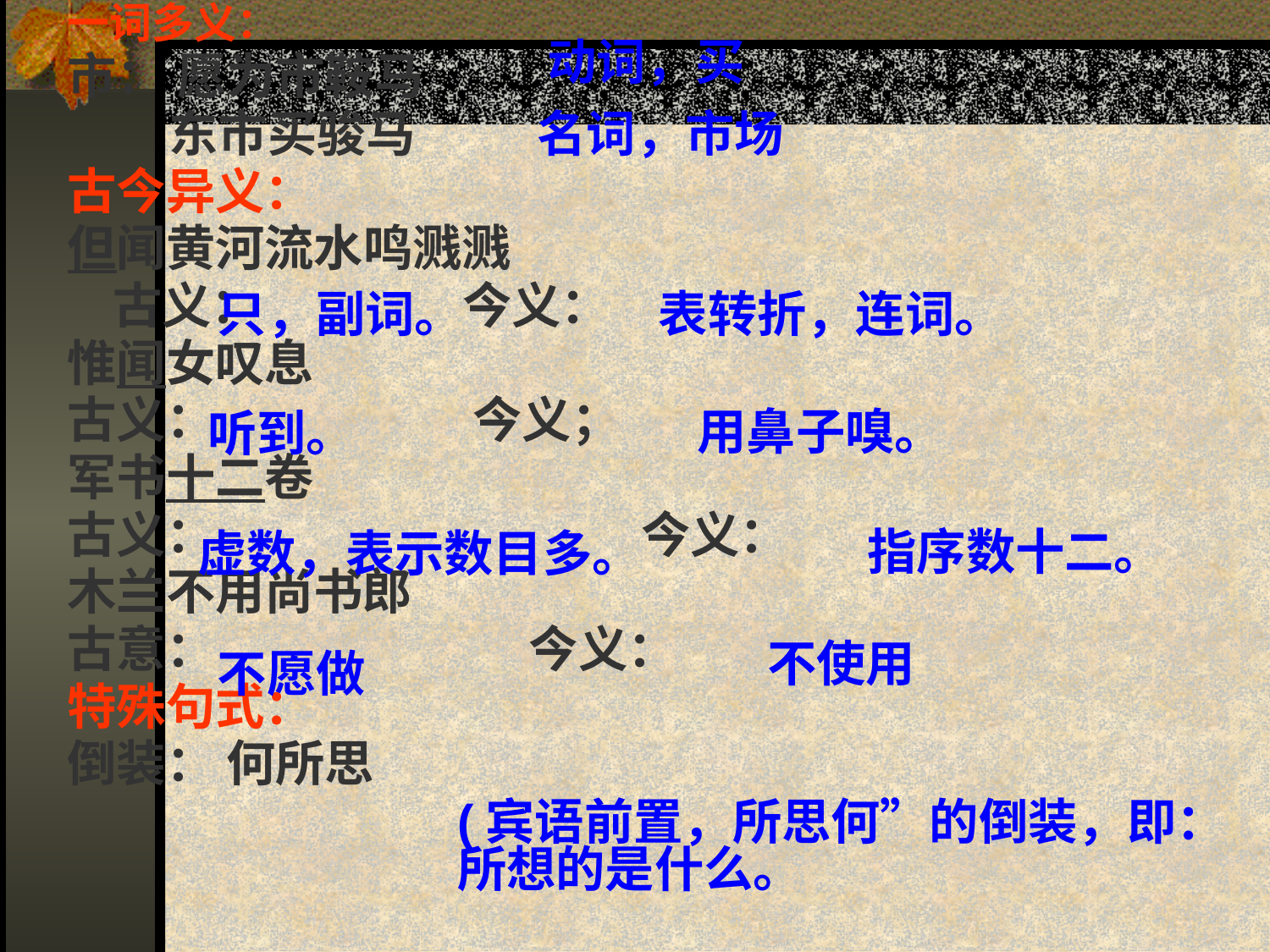

一词多义：
市： 愿为市鞍马
        东市买骏马
古今异义：
但闻黄河流水鸣溅溅
   古义：                  今义：
惟闻女叹息
古义：                       今义；
军书十二卷
古义：                                      今义：
木兰不用尚书郎
古意：                            今义：
特殊句式：
倒装： 何所思
动词，买

#
名词，市场
只，副词。
表转折，连词。
听到。
用鼻子嗅。

虚数，表示数目多。
指序数十二。

不使用
不愿做
(宾语前置，所思何”的倒装，即：所想的是什么。